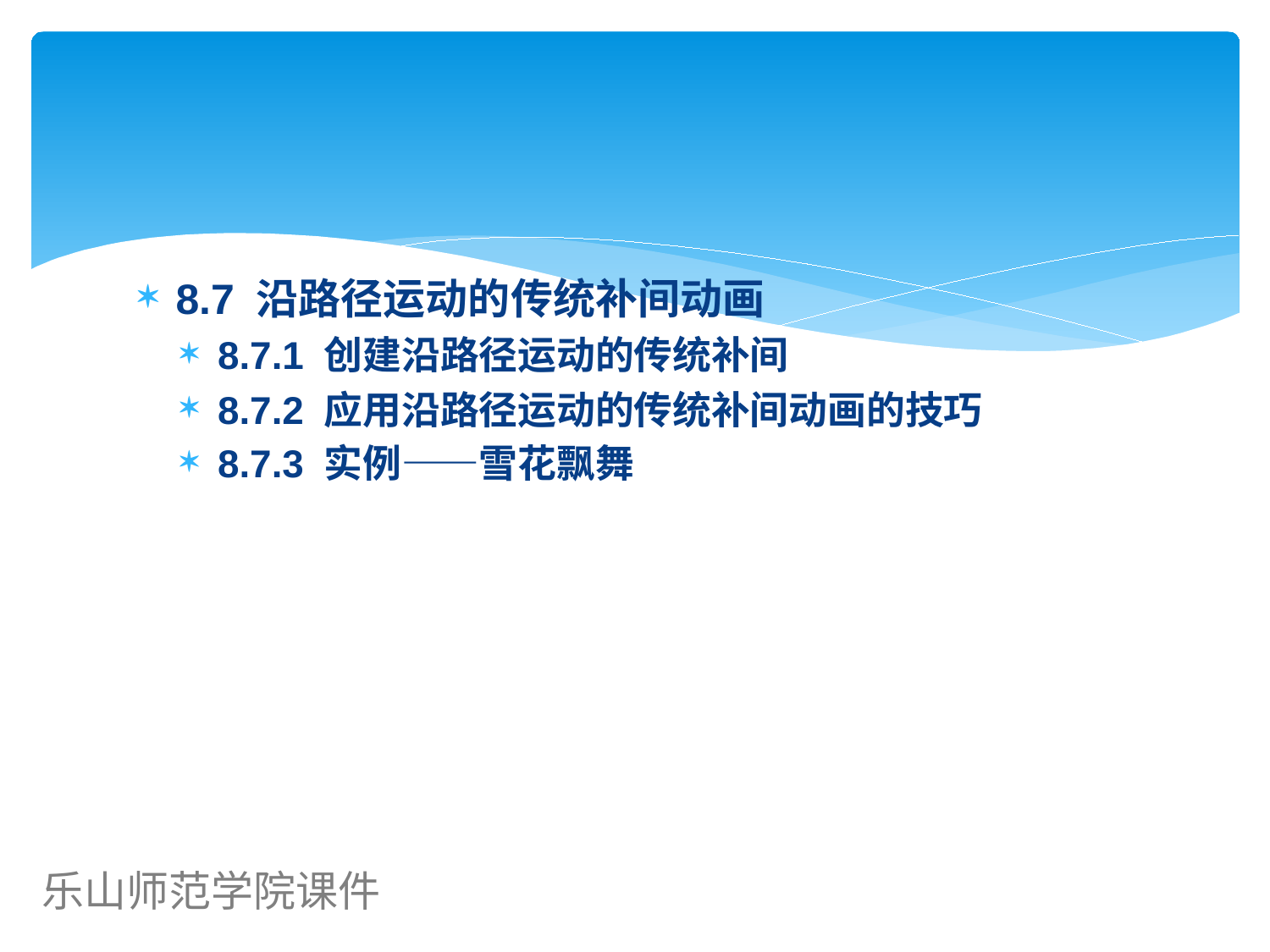

8.7 沿路径运动的传统补间动画
8.7.1 创建沿路径运动的传统补间
8.7.2 应用沿路径运动的传统补间动画的技巧
8.7.3 实例——雪花飘舞